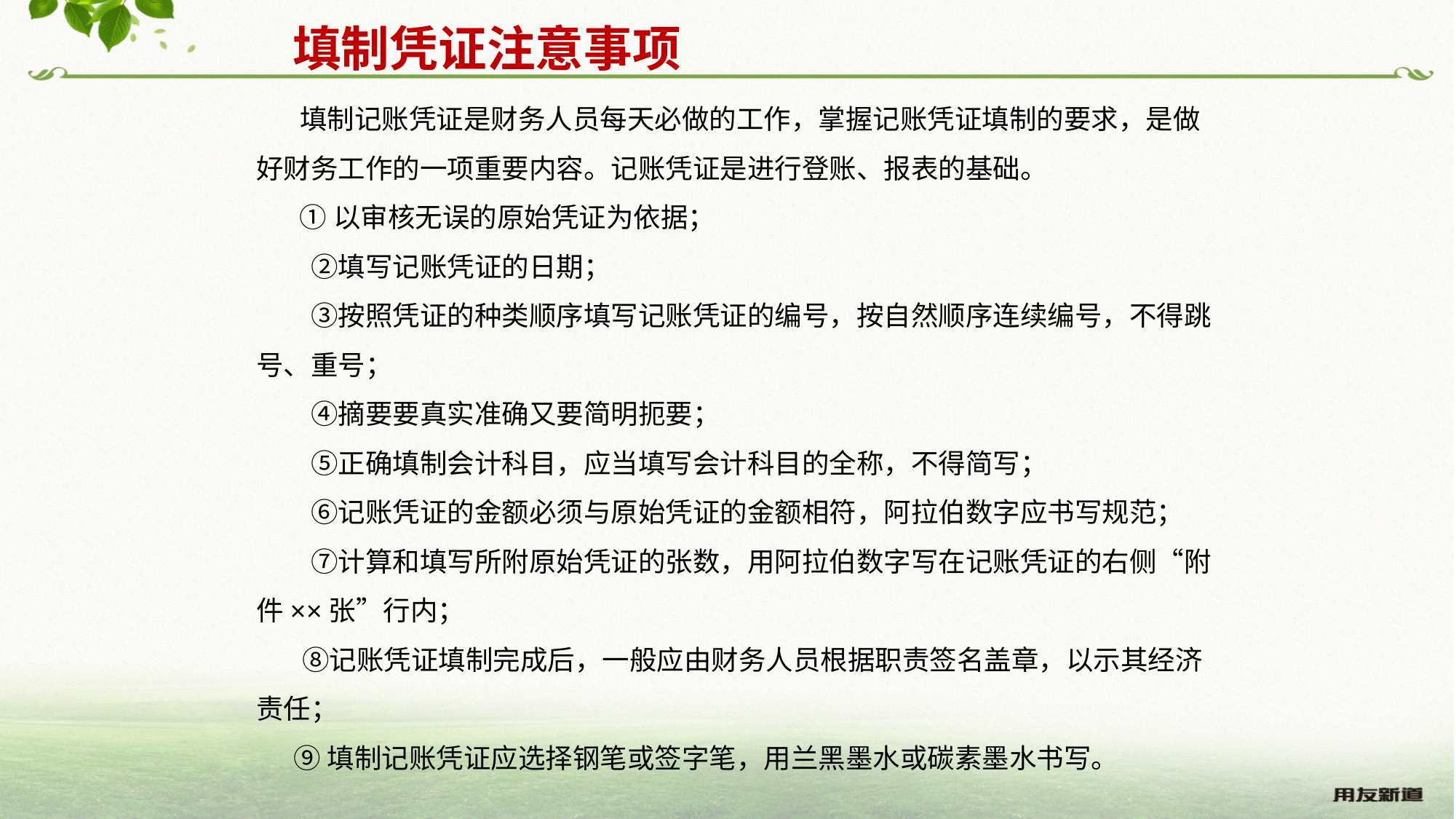

填制凭证注意事项
      填制记账凭证是财务人员每天必做的工作，掌握记账凭证填制的要求，是做好财务工作的一项重要内容。记账凭证是进行登账、报表的基础。
       ①以审核无误的原始凭证为依据；
　　②填写记账凭证的日期；
　　③按照凭证的种类顺序填写记账凭证的编号，按自然顺序连续编号，不得跳号、重号；
　　④摘要要真实准确又要简明扼要；
　　⑤正确填制会计科目，应当填写会计科目的全称，不得简写；
　　⑥记账凭证的金额必须与原始凭证的金额相符，阿拉伯数字应书写规范；
　　⑦计算和填写所附原始凭证的张数，用阿拉伯数字写在记账凭证的右侧“附件××张”行内；
　   ⑧记账凭证填制完成后，一般应由财务人员根据职责签名盖章，以示其经济责任；
      ⑨填制记账凭证应选择钢笔或签字笔，用兰黑墨水或碳素墨水书写。